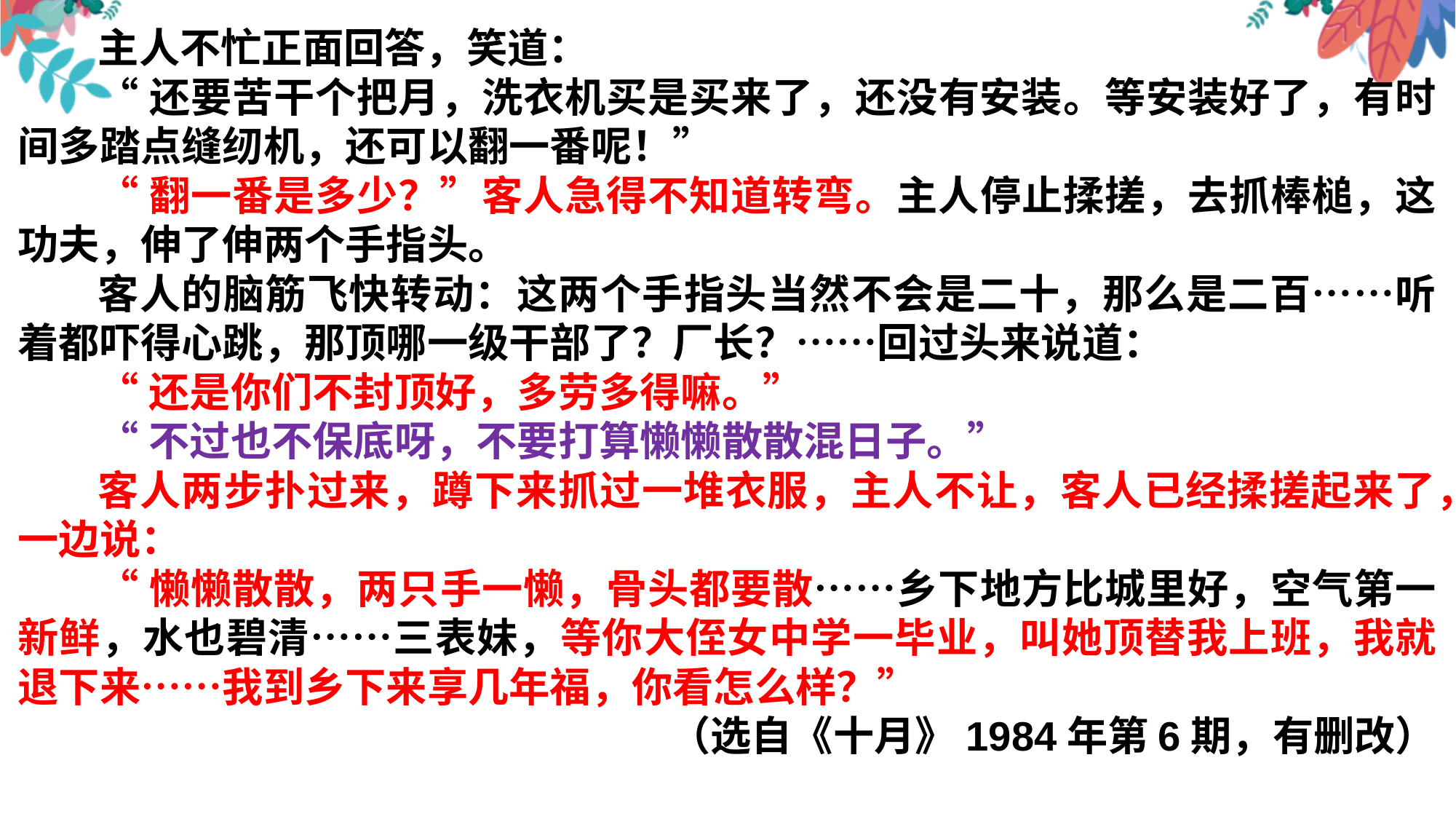

主人不忙正面回答，笑道：
“还要苦干个把月，洗衣机买是买来了，还没有安装。等安装好了，有时间多踏点缝纫机，还可以翻一番呢！”
“翻一番是多少？”客人急得不知道转弯。主人停止揉搓，去抓棒槌，这功夫，伸了伸两个手指头。
客人的脑筋飞快转动：这两个手指头当然不会是二十，那么是二百……听着都吓得心跳，那顶哪一级干部了？厂长？……回过头来说道：
“还是你们不封顶好，多劳多得嘛。”
“不过也不保底呀，不要打算懒懒散散混日子。”
客人两步扑过来，蹲下来抓过一堆衣服，主人不让，客人已经揉搓起来了，一边说：
“懒懒散散，两只手一懒，骨头都要散……乡下地方比城里好，空气第一新鲜，水也碧清……三表妹，等你大侄女中学一毕业，叫她顶替我上班，我就退下来……我到乡下来享几年福，你看怎么样？”
（选自《十月》1984年第6期，有删改）